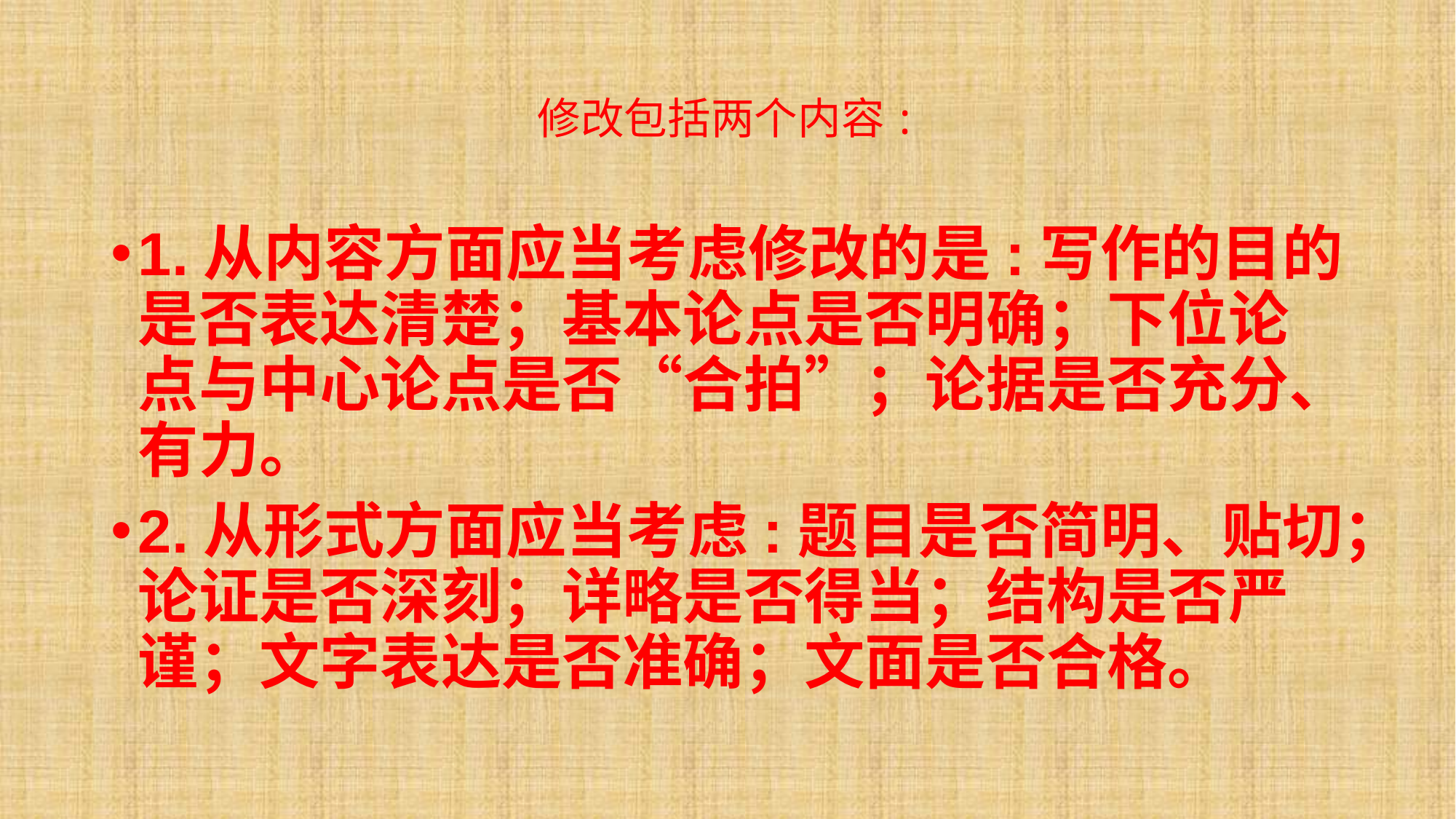

# 修改包括两个内容:
1.从内容方面应当考虑修改的是:写作的目的是否表达清楚；基本论点是否明确；下位论点与中心论点是否“合拍”；论据是否充分、有力。
2.从形式方面应当考虑:题目是否简明、贴切；论证是否深刻；详略是否得当；结构是否严谨；文字表达是否准确；文面是否合格。